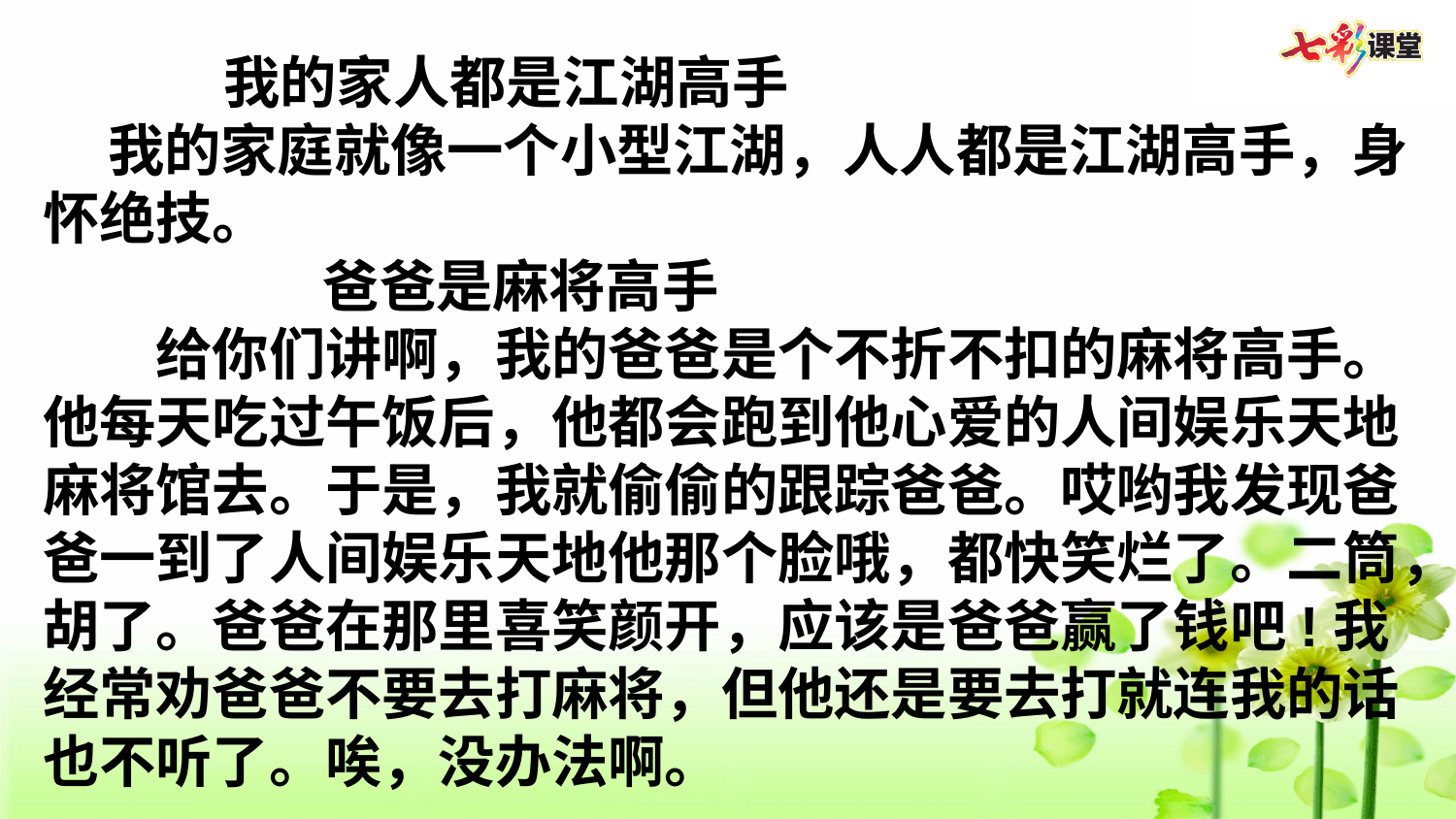

我的家人都是江湖高手
    我的家庭就像一个小型江湖，人人都是江湖高手，身怀绝技。
　　             爸爸是麻将高手
　　给你们讲啊，我的爸爸是个不折不扣的麻将高手。他每天吃过午饭后，他都会跑到他心爱的人间娱乐天地麻将馆去。于是，我就偷偷的跟踪爸爸。哎哟我发现爸爸一到了人间娱乐天地他那个脸哦，都快笑烂了。二筒，胡了。爸爸在那里喜笑颜开，应该是爸爸赢了钱吧!我经常劝爸爸不要去打麻将，但他还是要去打就连我的话也不听了。唉，没办法啊。